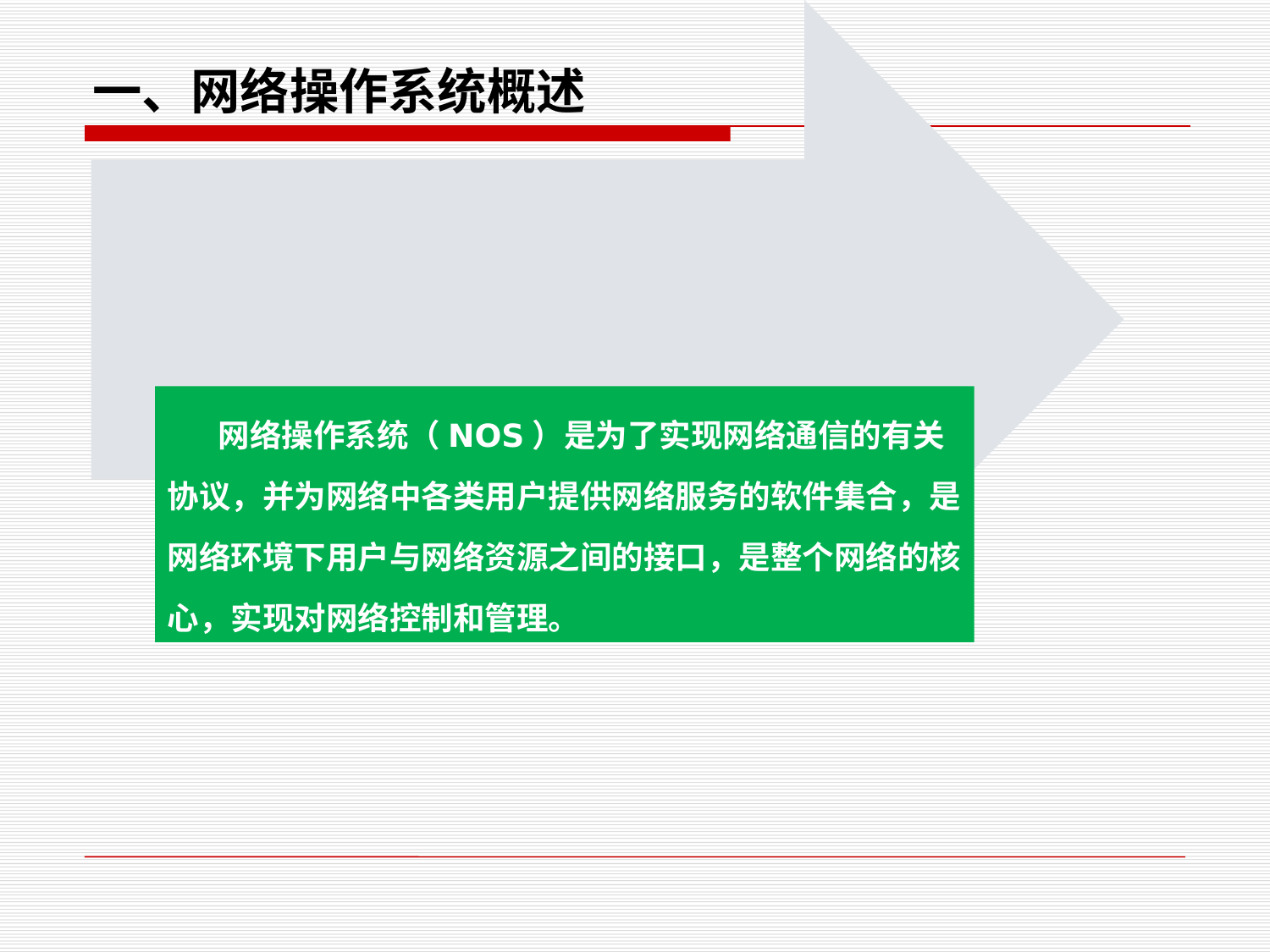

一、网络操作系统概述

      网络操作系统（NOS）是为了实现网络通信的有关协议，并为网络中各类用户提供网络服务的软件集合，是网络环境下用户与网络资源之间的接口，是整个网络的核心，实现对网络控制和管理。
4